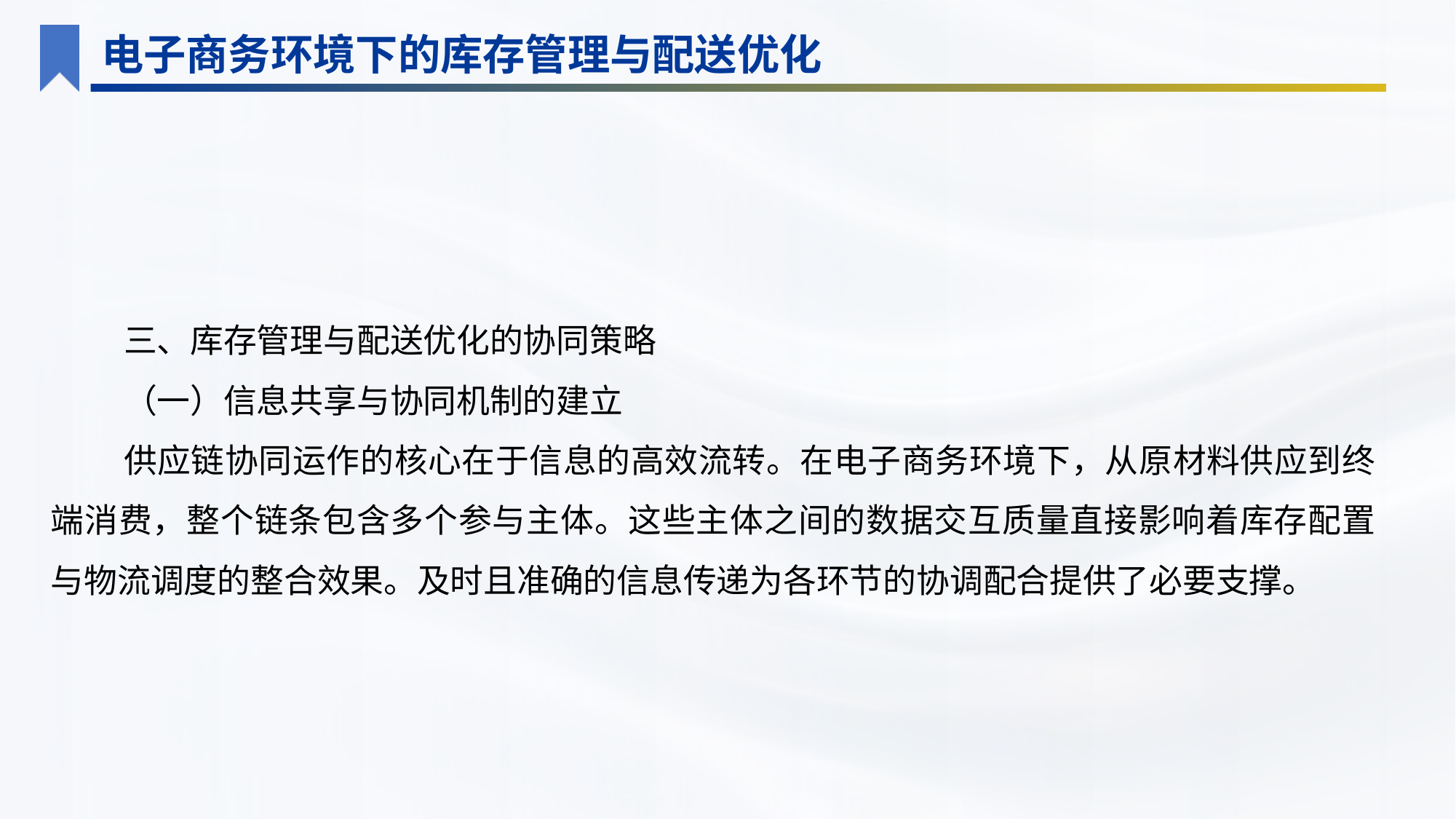

电子商务环境下的库存管理与配送优化
三、库存管理与配送优化的协同策略
（一）信息共享与协同机制的建立
供应链协同运作的核心在于信息的高效流转。在电子商务环境下，从原材料供应到终端消费，整个链条包含多个参与主体。这些主体之间的数据交互质量直接影响着库存配置与物流调度的整合效果。及时且准确的信息传递为各环节的协调配合提供了必要支撑。